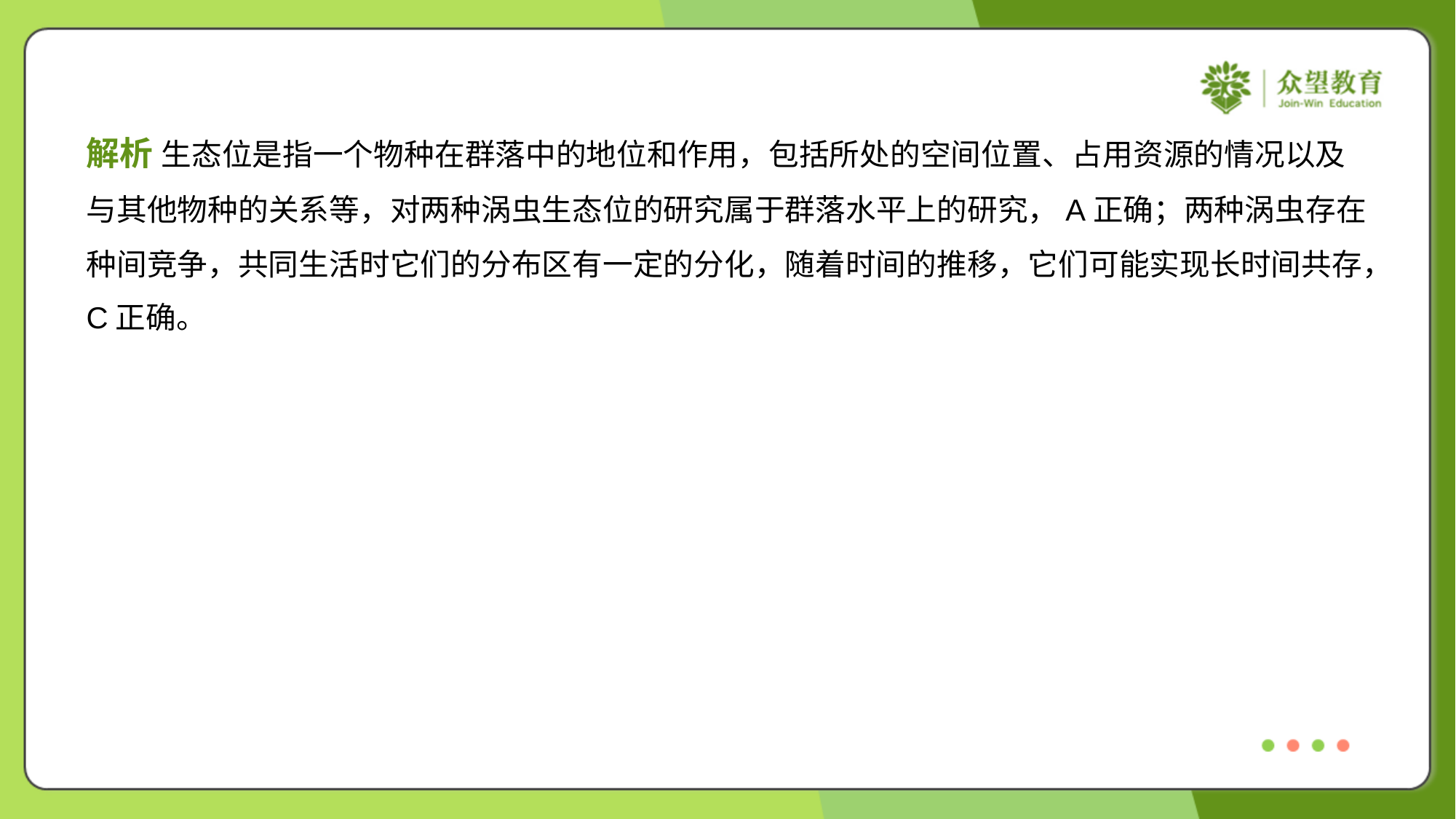

解析 生态位是指一个物种在群落中的地位和作用，包括所处的空间位置、占用资源的情况以及
与其他物种的关系等，对两种涡虫生态位的研究属于群落水平上的研究，A正确；两种涡虫存在
种间竞争，共同生活时它们的分布区有一定的分化，随着时间的推移，它们可能实现长时间共存，
C正确。